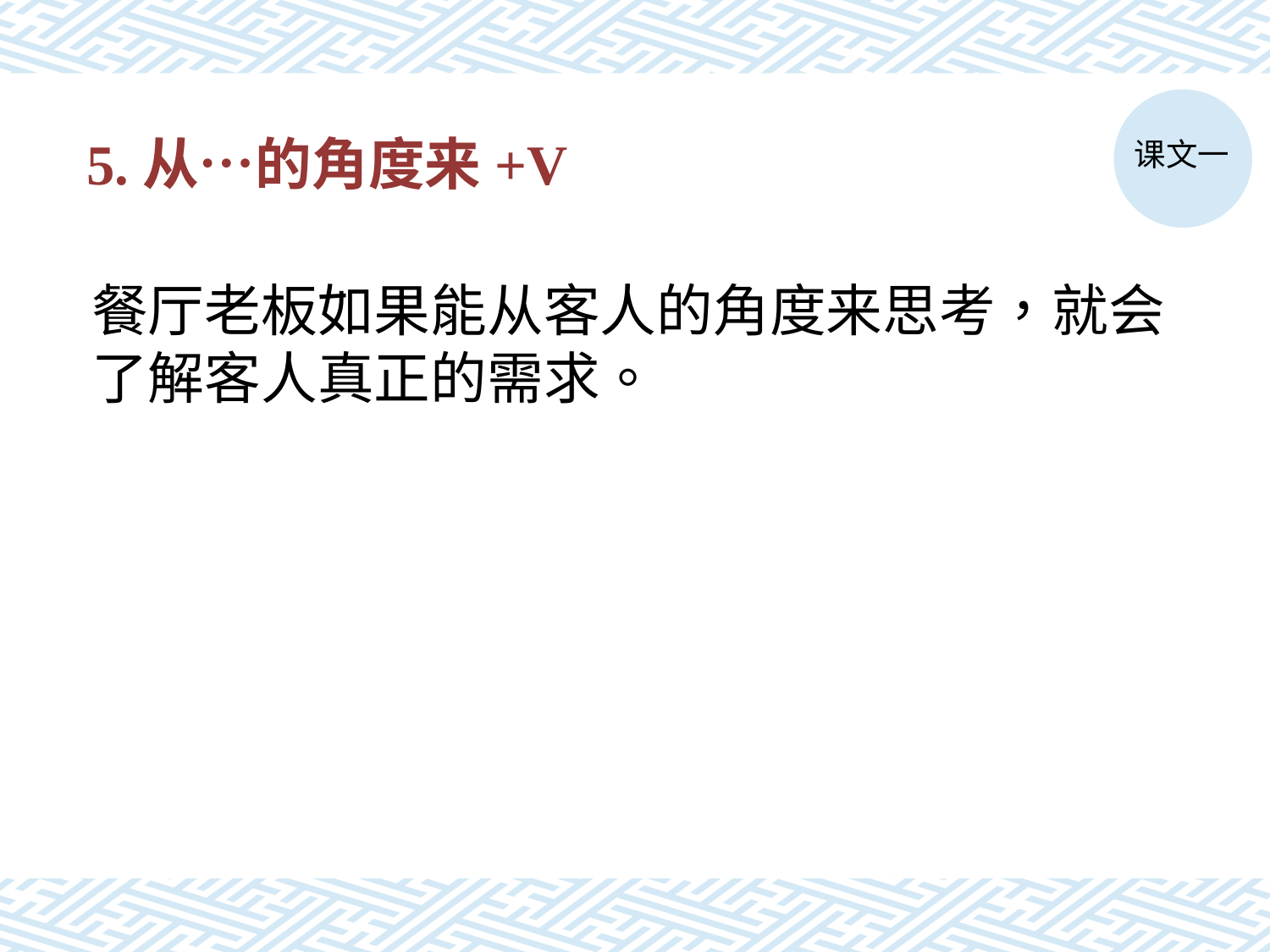

课文一
# 5.从…的角度来+V
餐厅老板如果能从客人的角度来思考，就会了解客人真正的需求。